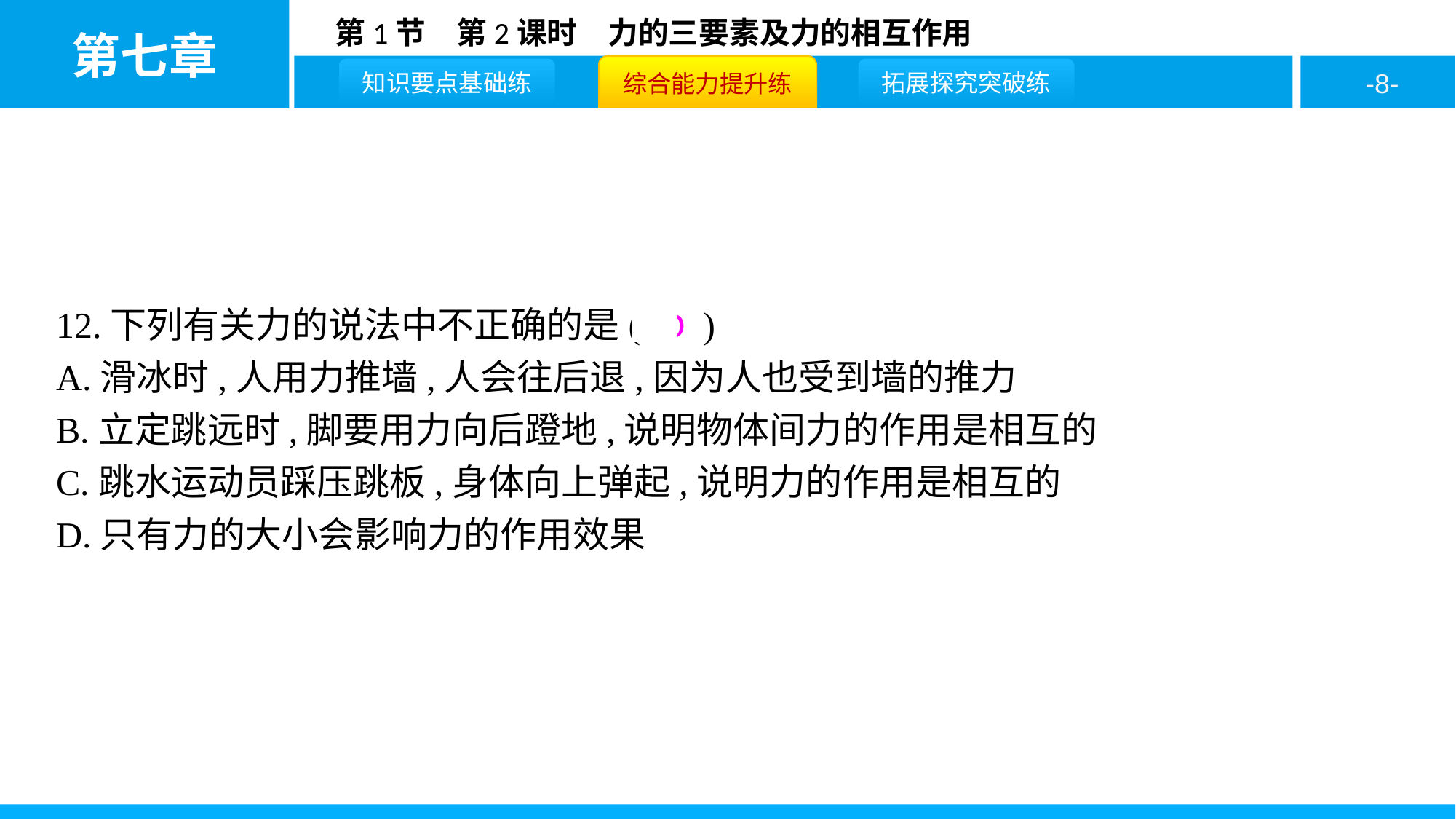

12.下列有关力的说法中不正确的是(  D  )
A.滑冰时,人用力推墙,人会往后退,因为人也受到墙的推力
B.立定跳远时,脚要用力向后蹬地,说明物体间力的作用是相互的
C.跳水运动员踩压跳板,身体向上弹起,说明力的作用是相互的
D.只有力的大小会影响力的作用效果